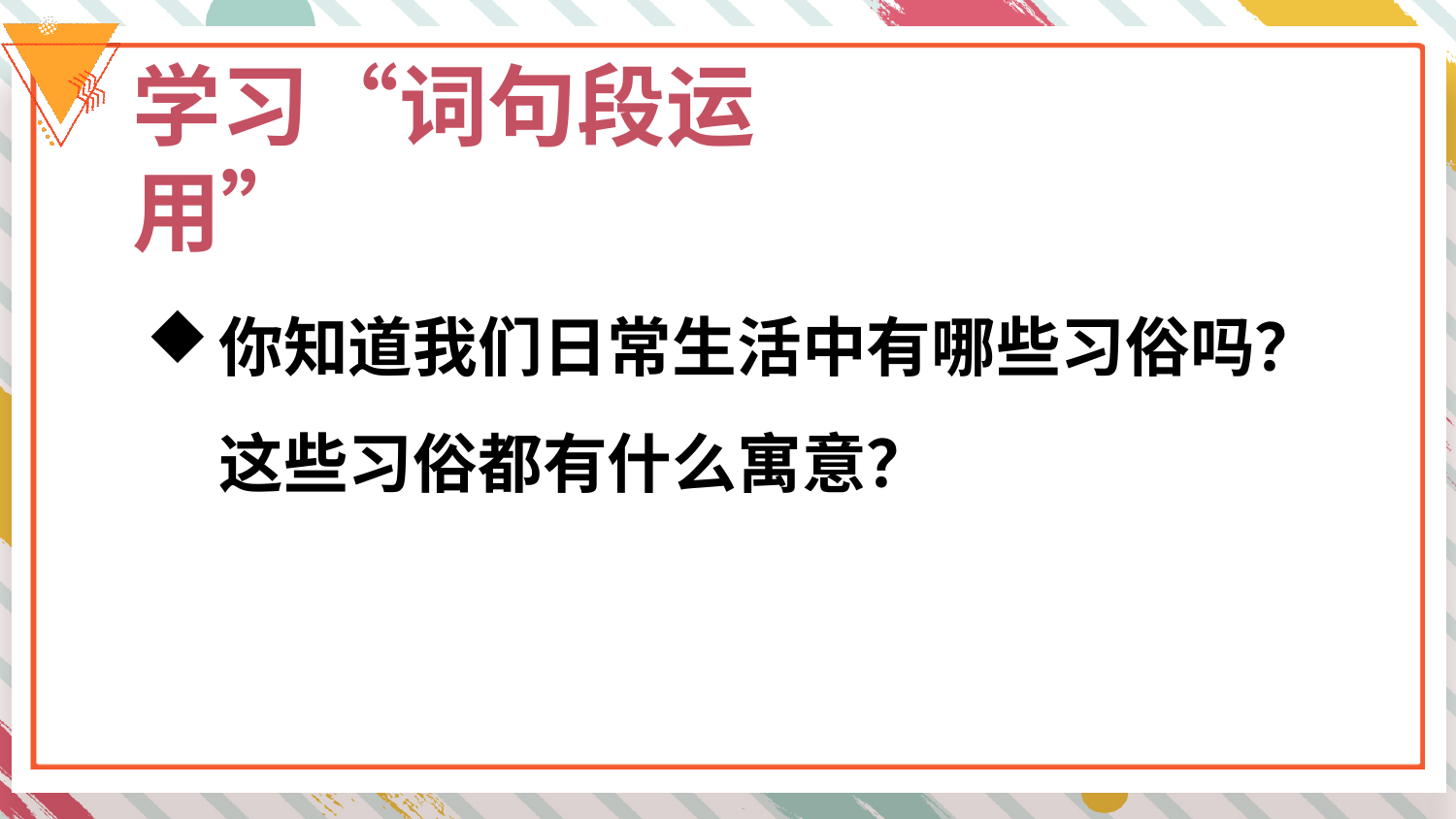

学习“词句段运用”
你知道我们日常生活中有哪些习俗吗？这些习俗都有什么寓意？